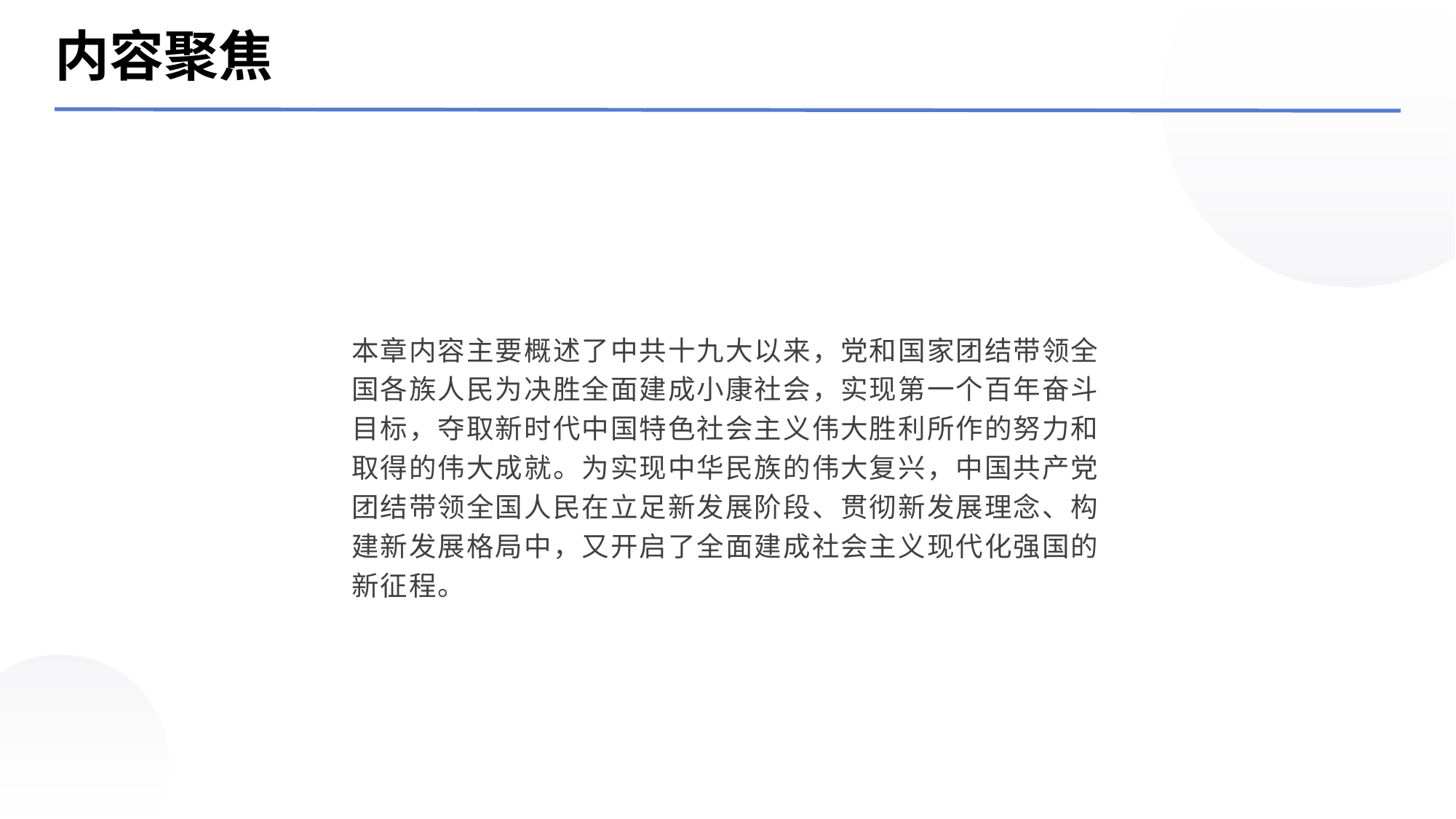

内容聚焦
本章内容主要概述了中共十九大以来，党和国家团结带领全国各族人民为决胜全面建成小康社会，实现第一个百年奋斗目标，夺取新时代中国特色社会主义伟大胜利所作的努力和取得的伟大成就。为实现中华民族的伟大复兴，中国共产党团结带领全国人民在立足新发展阶段、贯彻新发展理念、构建新发展格局中，又开启了全面建成社会主义现代化强国的新征程。